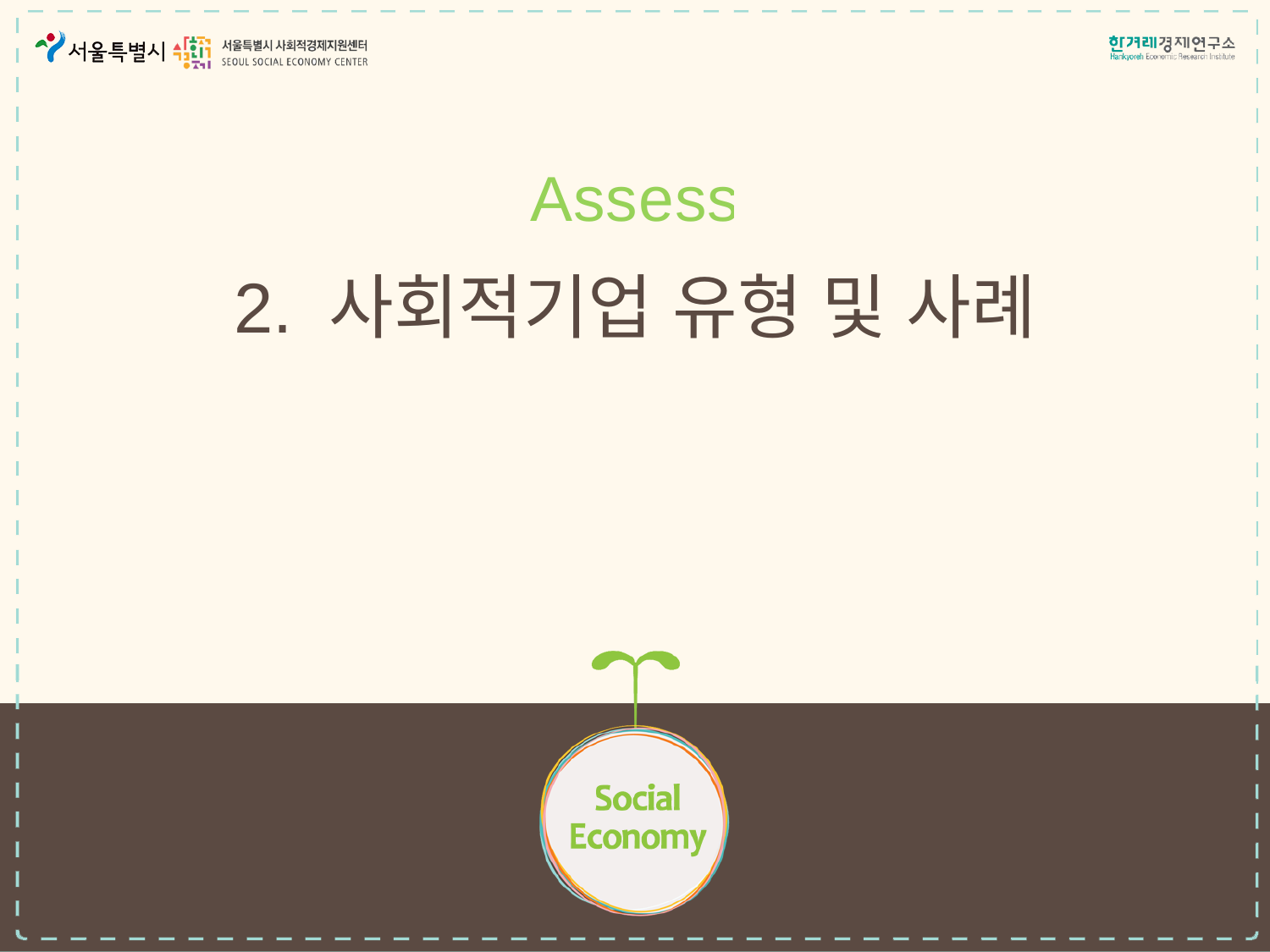

Assess
# 2. 사회적기업 유형 및 사례